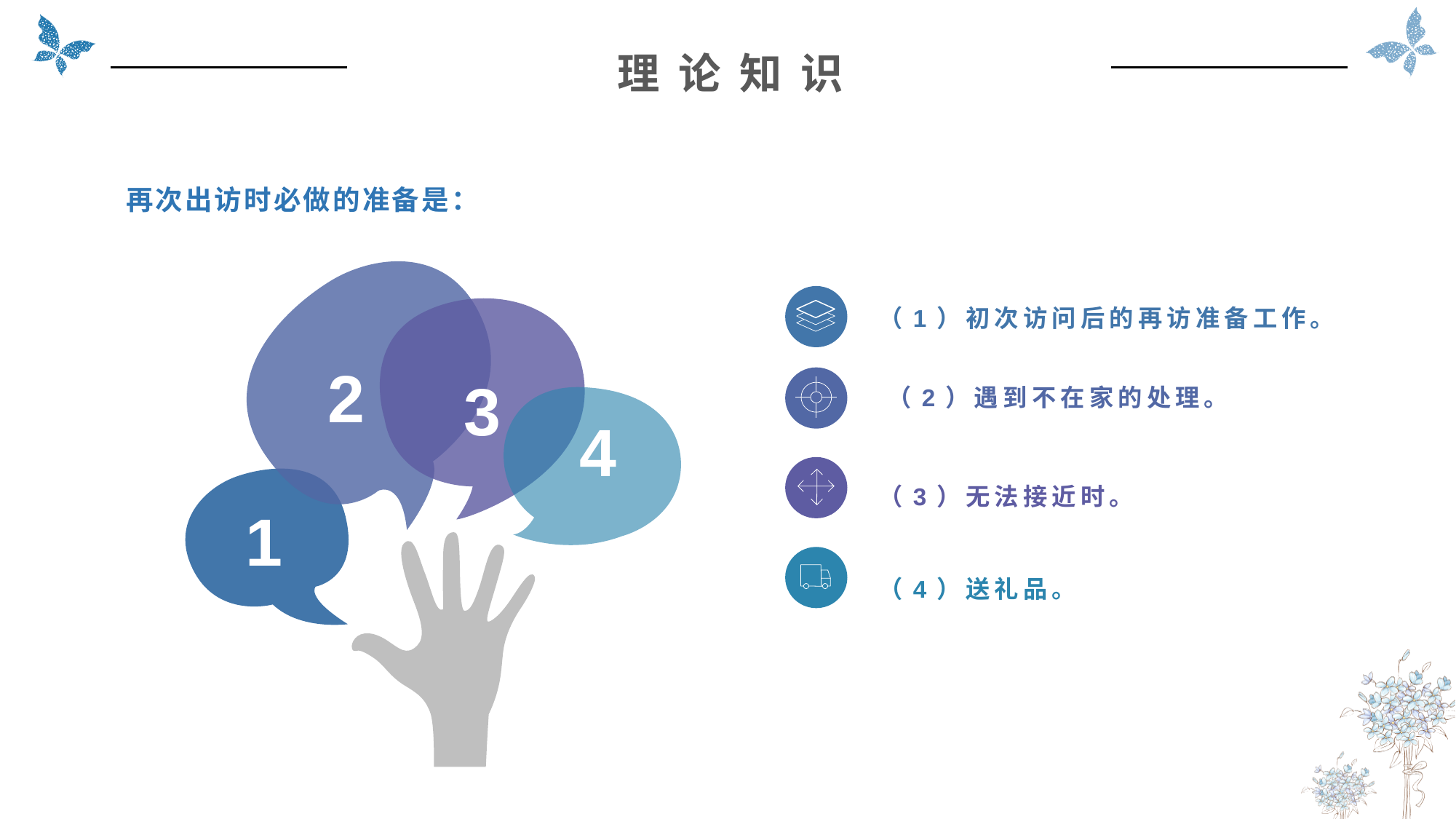

理 论 知 识
再次出访时必做的准备是：

2
3

4

1

（1）初次访问后的再访准备工作。

（2）遇到不在家的处理。

（3）无法接近时。

（4）送礼品。